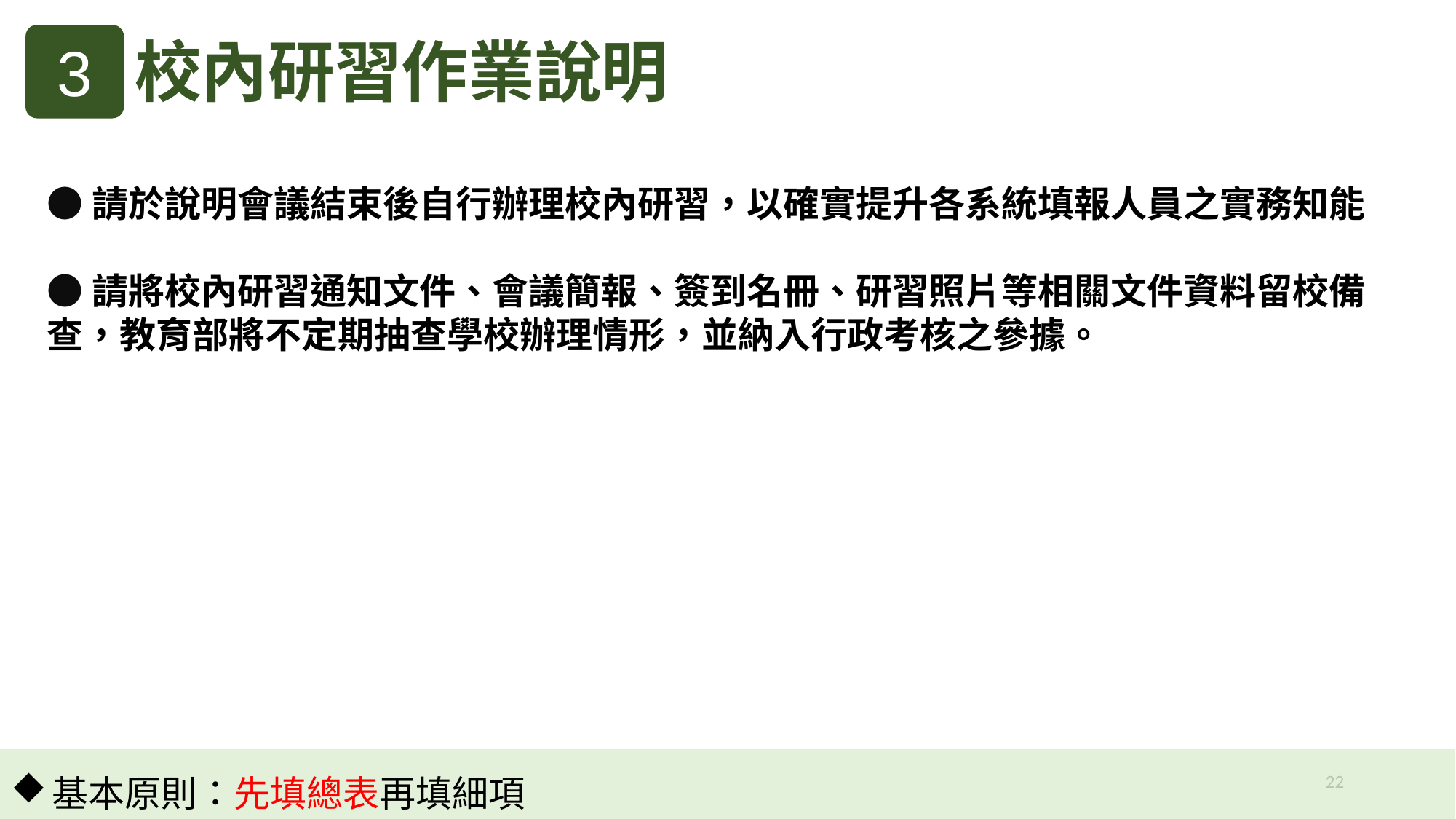

3
校內研習作業說明
●請於說明會議結束後自行辦理校內研習，以確實提升各系統填報人員之實務知能

●請將校內研習通知文件、會議簡報、簽到名冊、研習照片等相關文件資料留校備查，教育部將不定期抽查學校辦理情形，並納入行政考核之參據。

22
基本原則：先填總表再填細項